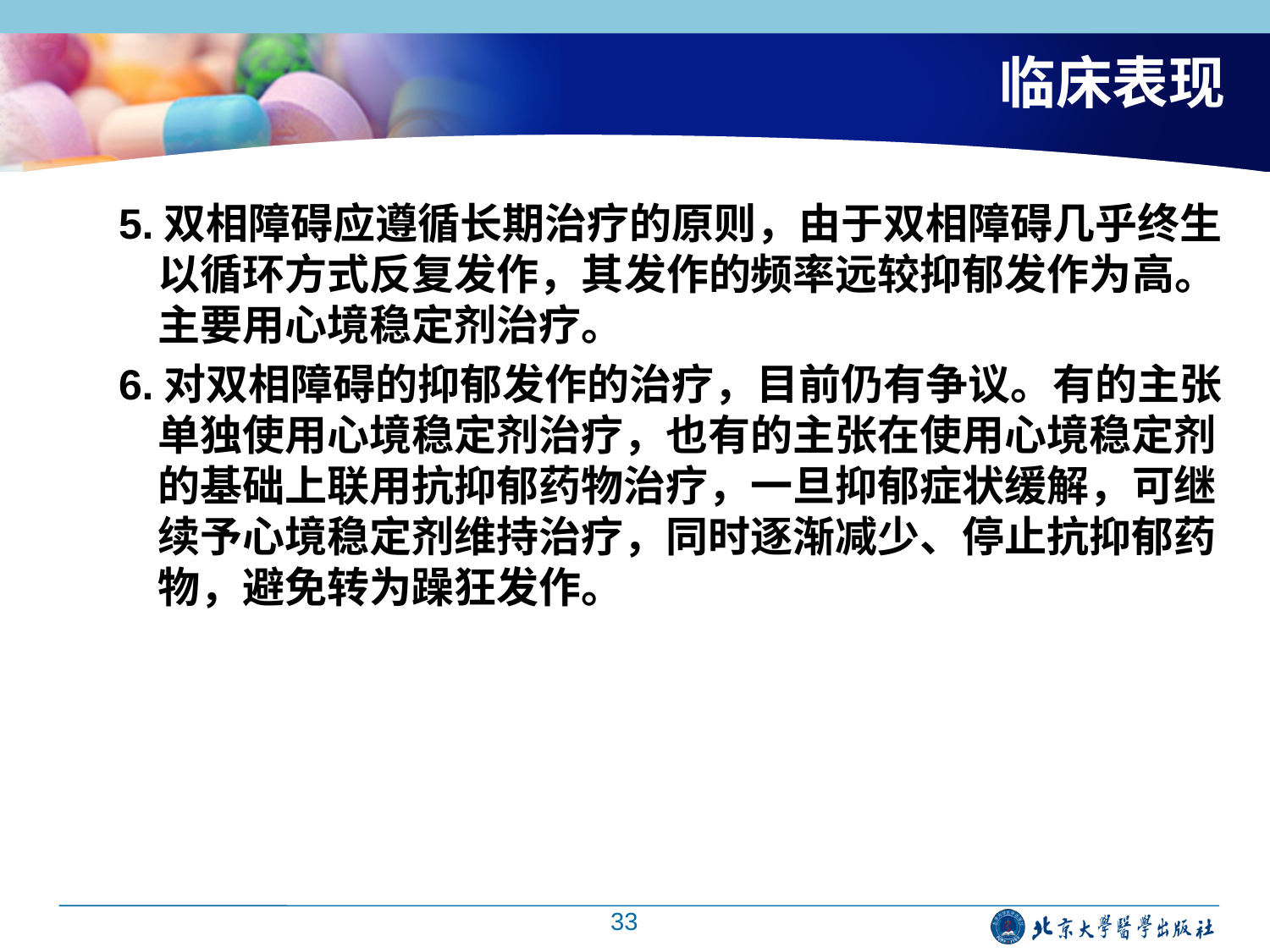

# 临床表现
5.双相障碍应遵循长期治疗的原则，由于双相障碍几乎终生以循环方式反复发作，其发作的频率远较抑郁发作为高。主要用心境稳定剂治疗。
6.对双相障碍的抑郁发作的治疗，目前仍有争议。有的主张单独使用心境稳定剂治疗，也有的主张在使用心境稳定剂的基础上联用抗抑郁药物治疗，一旦抑郁症状缓解，可继续予心境稳定剂维持治疗，同时逐渐减少、停止抗抑郁药物，避免转为躁狂发作。

33